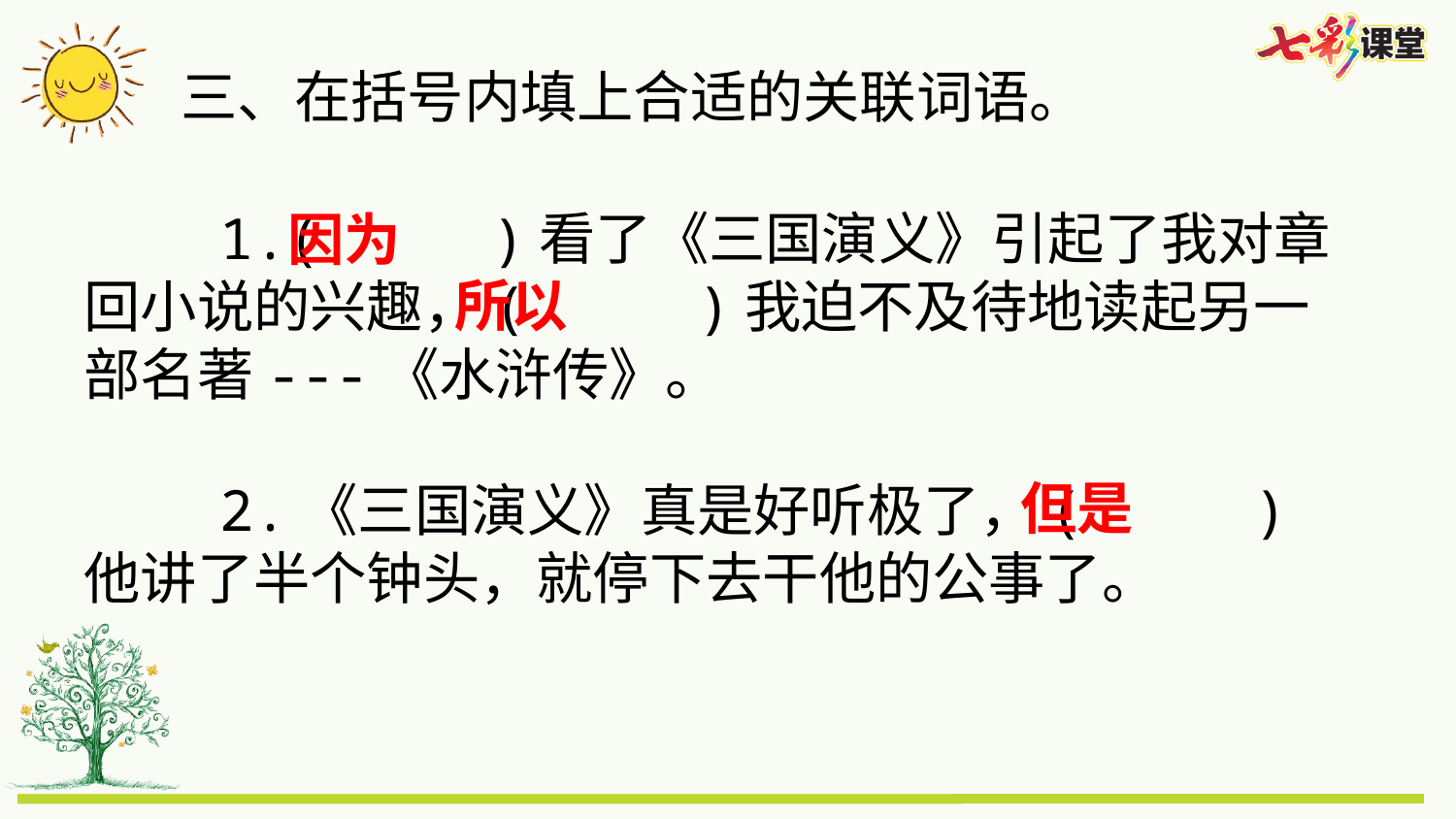

三、在括号内填上合适的关联词语。
    1.(     )看了《三国演义》引起了我对章回小说的兴趣，(     )我迫不及待地读起另一部名著---《水浒传》。

    2.《三国演义》真是好听极了，(     )他讲了半个钟头，就停下去干他的公事了。
因为
所以
但是